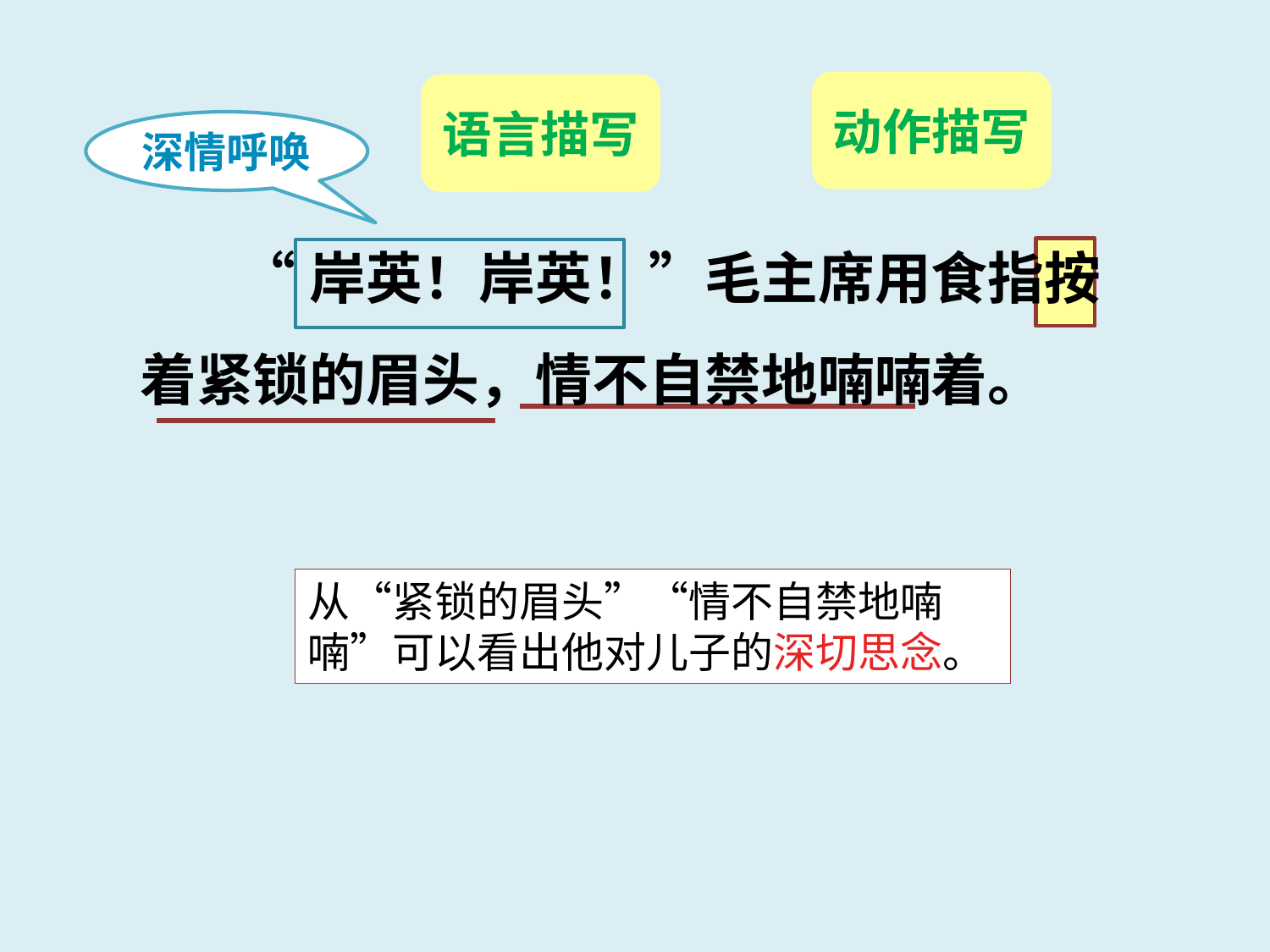

动作描写
语言描写
深情呼唤
“岸英！岸英！”毛主席用食指按着紧锁的眉头，情不自禁地喃喃着。

从“紧锁的眉头”“情不自禁地喃喃”可以看出他对儿子的深切思念。